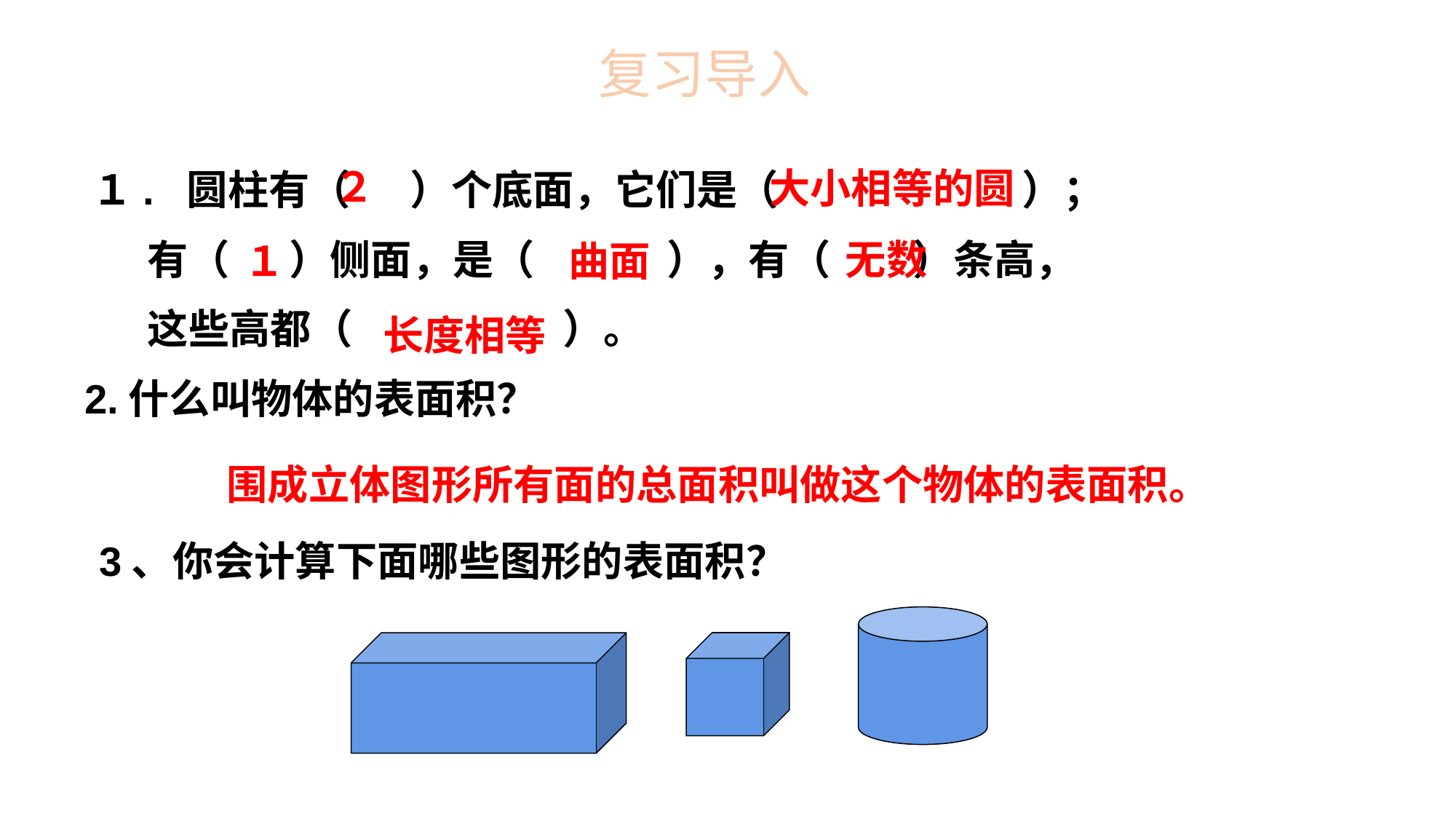

复习导入
２
大小相等的圆
 １.  圆柱有（　  ）个底面，它们是（            　　　 ）；
       有（  　）侧面，是（　　 　），有（　　）条高，
       这些高都（     　　　　）。
 2.什么叫物体的表面积？

无数
曲面
１
长度相等
        围成立体图形所有面的总面积叫做这个物体的表面积。
3、你会计算下面哪些图形的表面积？